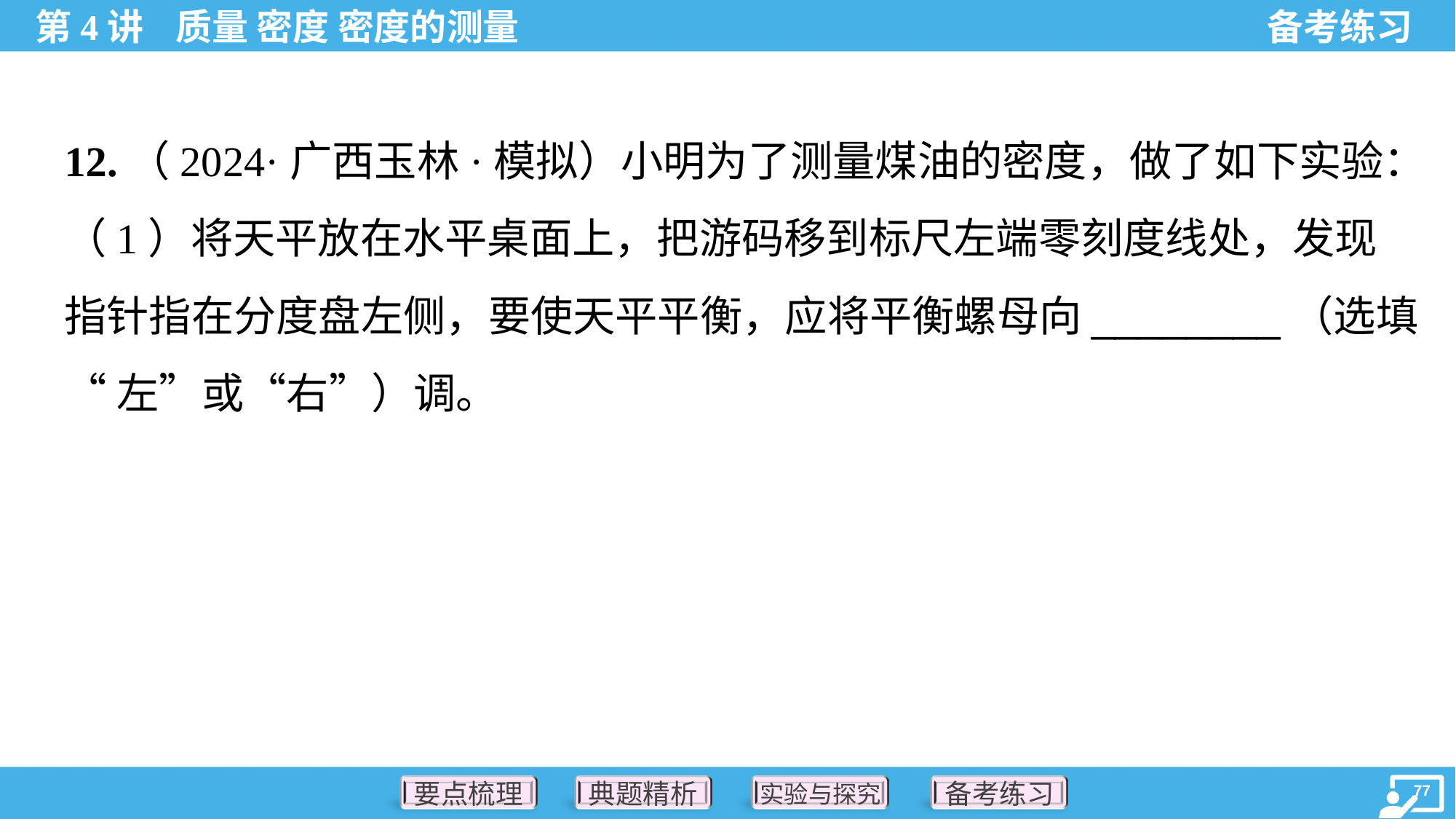

12.（2024·广西玉林·模拟）小明为了测量煤油的密度，做了如下实验：
（1）将天平放在水平桌面上，把游码移到标尺左端零刻度线处，发现
指针指在分度盘左侧，要使天平平衡，应将平衡螺母向________（选填
“左”或“右”）调。